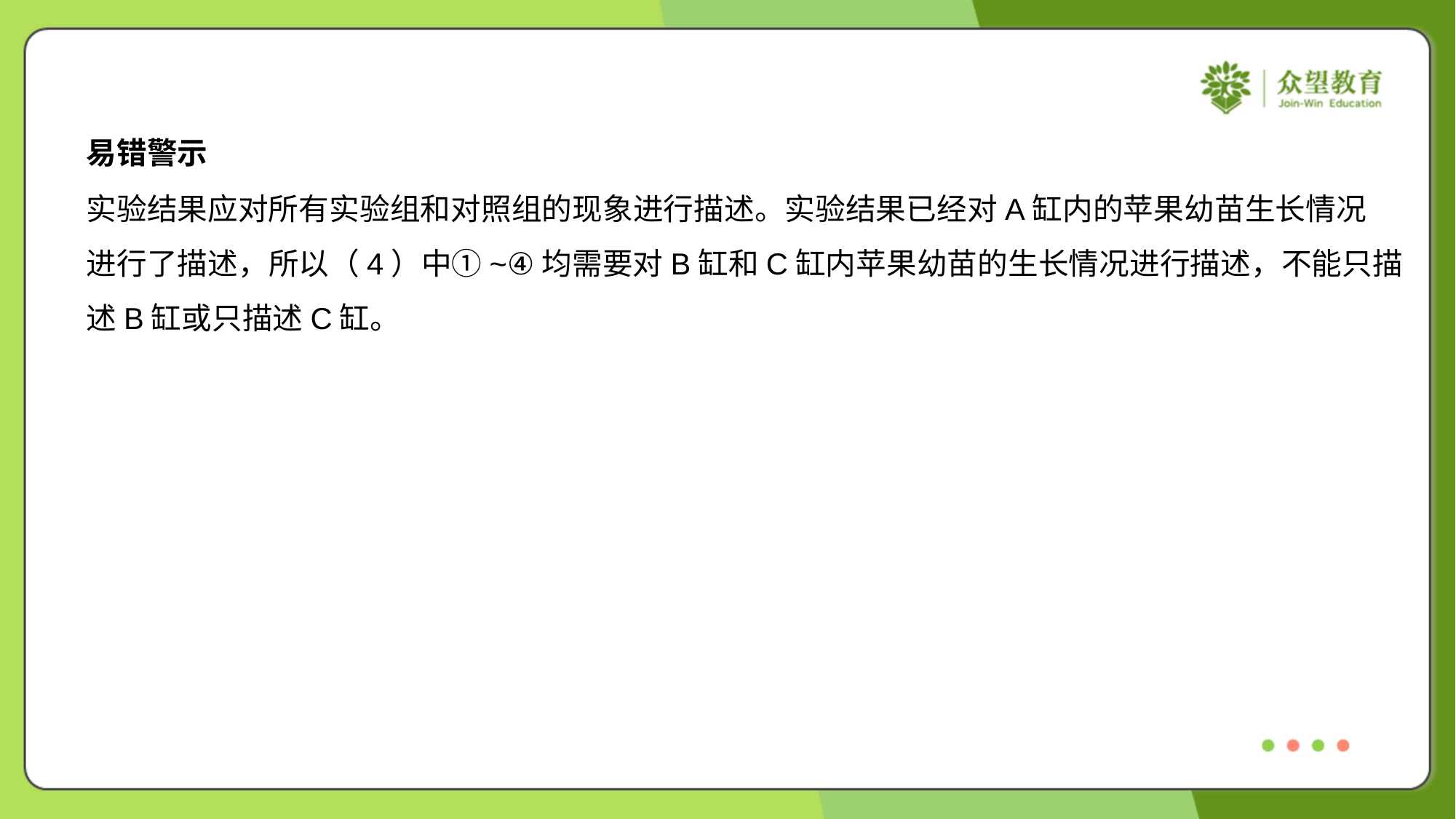

易错警示
实验结果应对所有实验组和对照组的现象进行描述。实验结果已经对A缸内的苹果幼苗生长情况
进行了描述，所以（4）中①~④均需要对B缸和C缸内苹果幼苗的生长情况进行描述，不能只描
述B缸或只描述C缸。